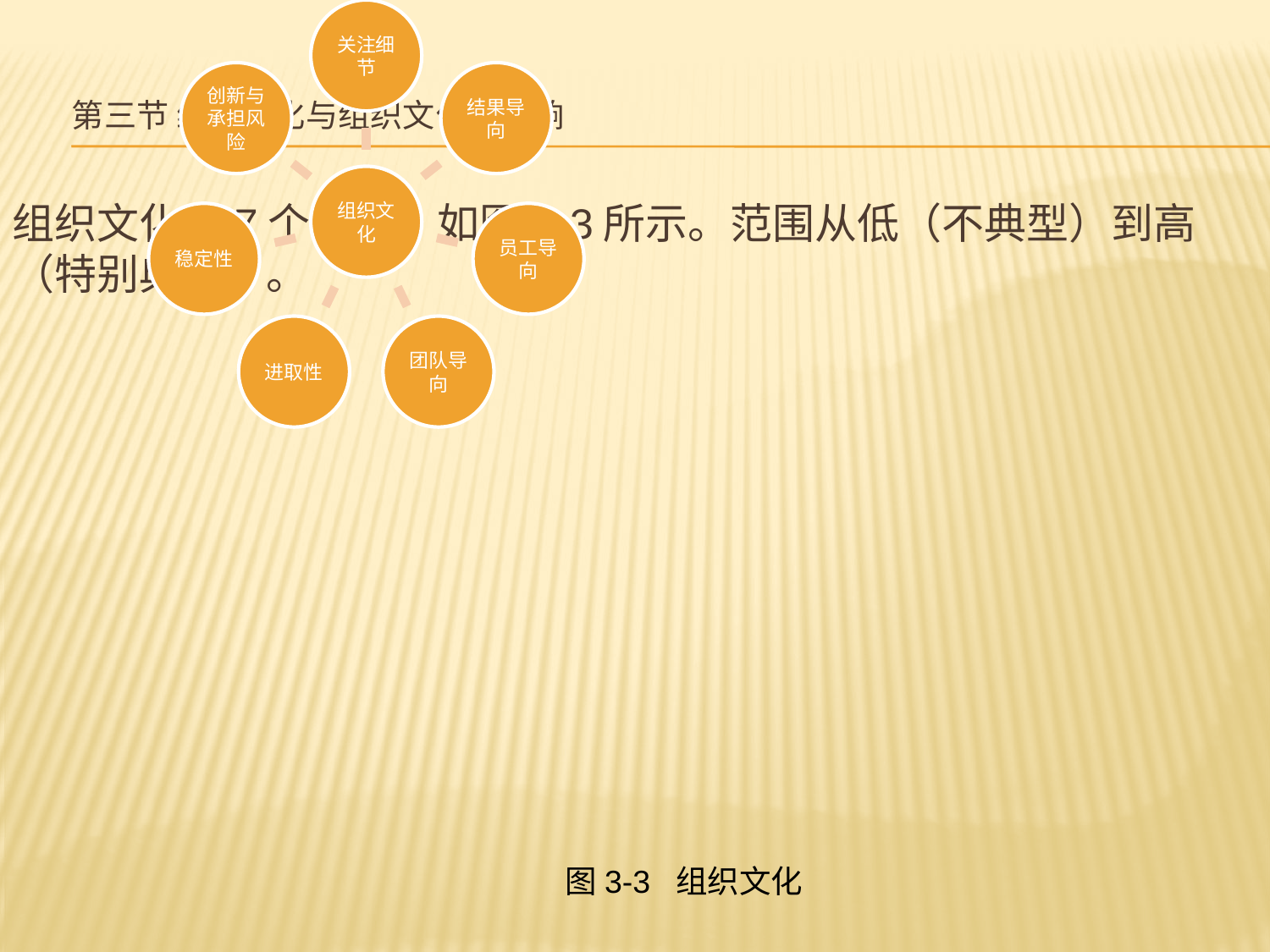

# 第三节 组织文化与组织文化的影响
组织文化有7个维度，如图3-3所示。范围从低（不典型）到高（特别典型）。
组织文化

关注细节

结果导向

员工导向

团队导向

进取性

稳定性

创新与承担风险
图3-3  组织文化